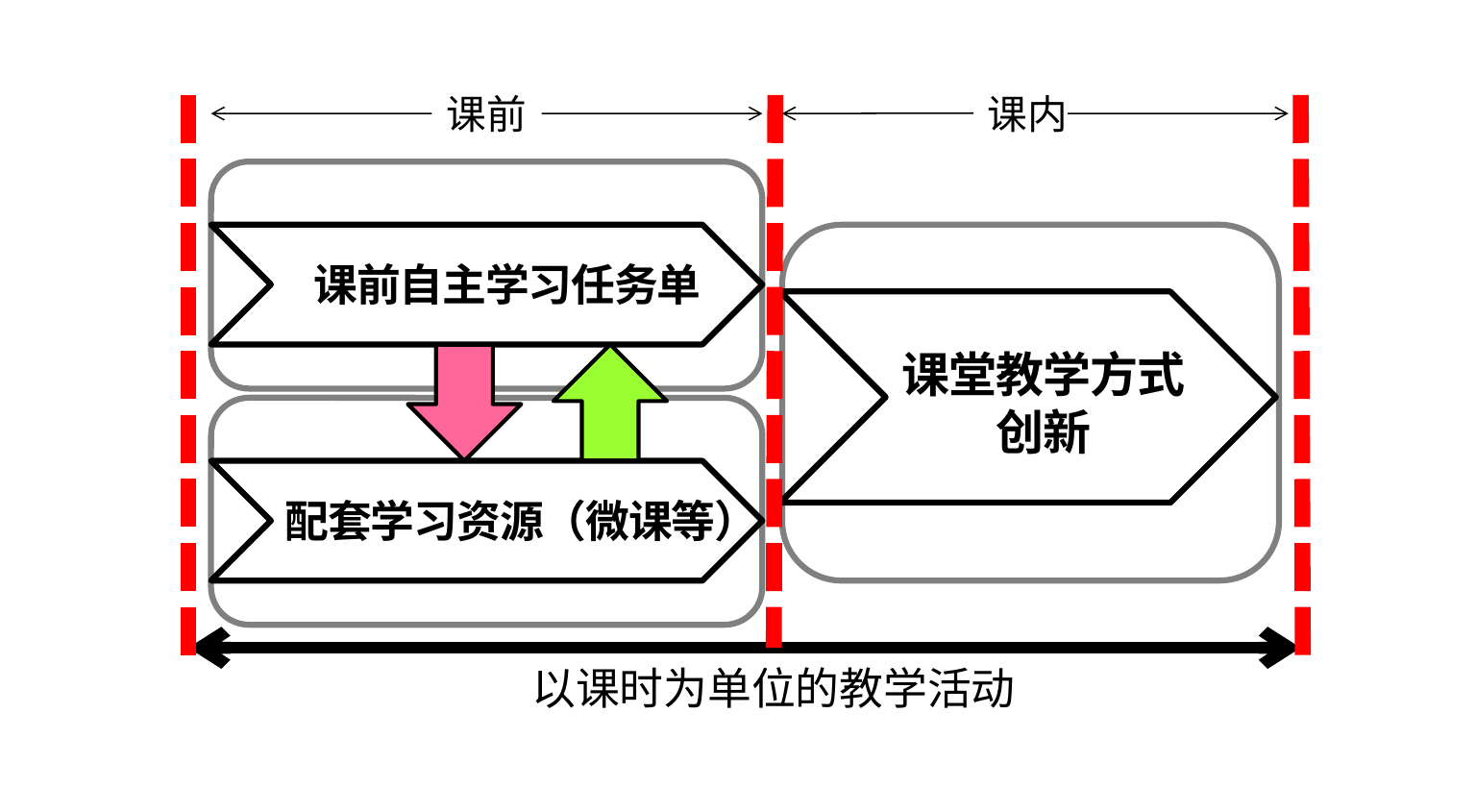

课前
课内

课前自主学习任务单

课堂教学方式
创新

配套学习资源（微课等）
以课时为单位的教学活动